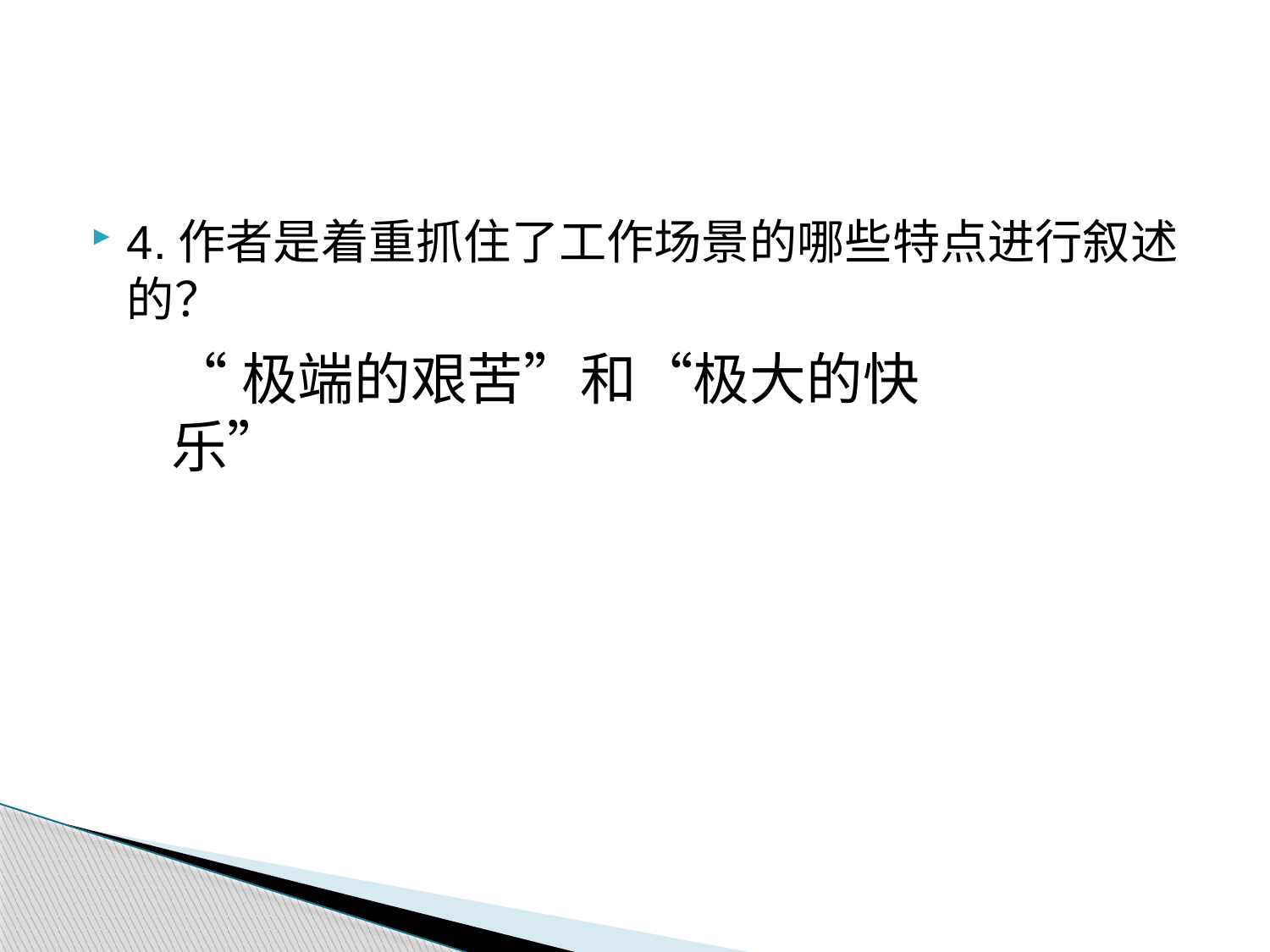

4.作者是着重抓住了工作场景的哪些特点进行叙述的？

“极端的艰苦”和“极大的快乐”